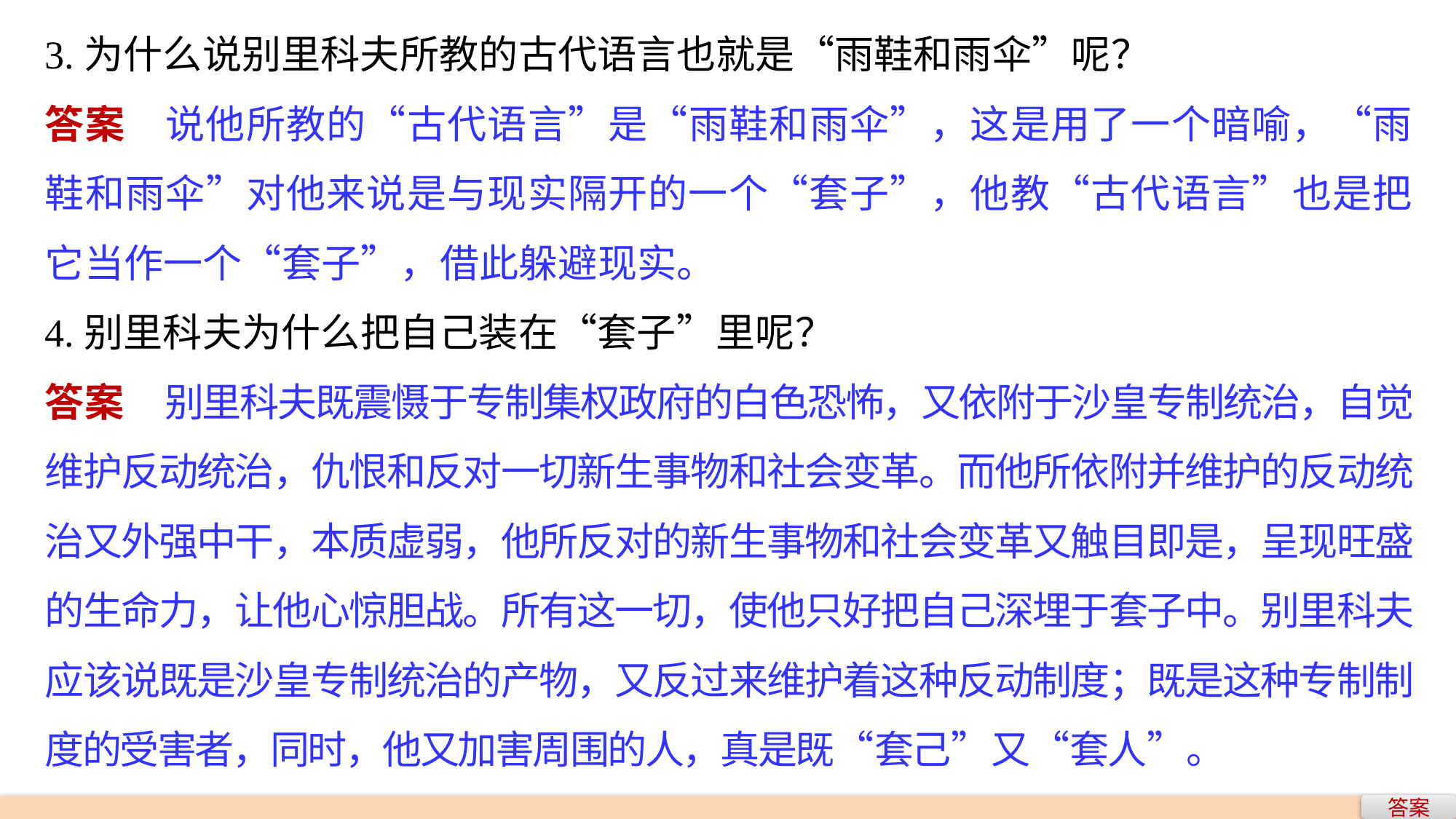

3.为什么说别里科夫所教的古代语言也就是“雨鞋和雨伞”呢？
答案　说他所教的“古代语言”是“雨鞋和雨伞”，这是用了一个暗喻，“雨鞋和雨伞”对他来说是与现实隔开的一个“套子”，他教“古代语言”也是把它当作一个“套子”，借此躲避现实。
4.别里科夫为什么把自己装在“套子”里呢？
答案　别里科夫既震慑于专制集权政府的白色恐怖，又依附于沙皇专制统治，自觉维护反动统治，仇恨和反对一切新生事物和社会变革。而他所依附并维护的反动统治又外强中干，本质虚弱，他所反对的新生事物和社会变革又触目即是，呈现旺盛的生命力，让他心惊胆战。所有这一切，使他只好把自己深埋于套子中。别里科夫应该说既是沙皇专制统治的产物，又反过来维护着这种反动制度；既是这种专制制度的受害者，同时，他又加害周围的人，真是既“套己”又“套人”。
答案